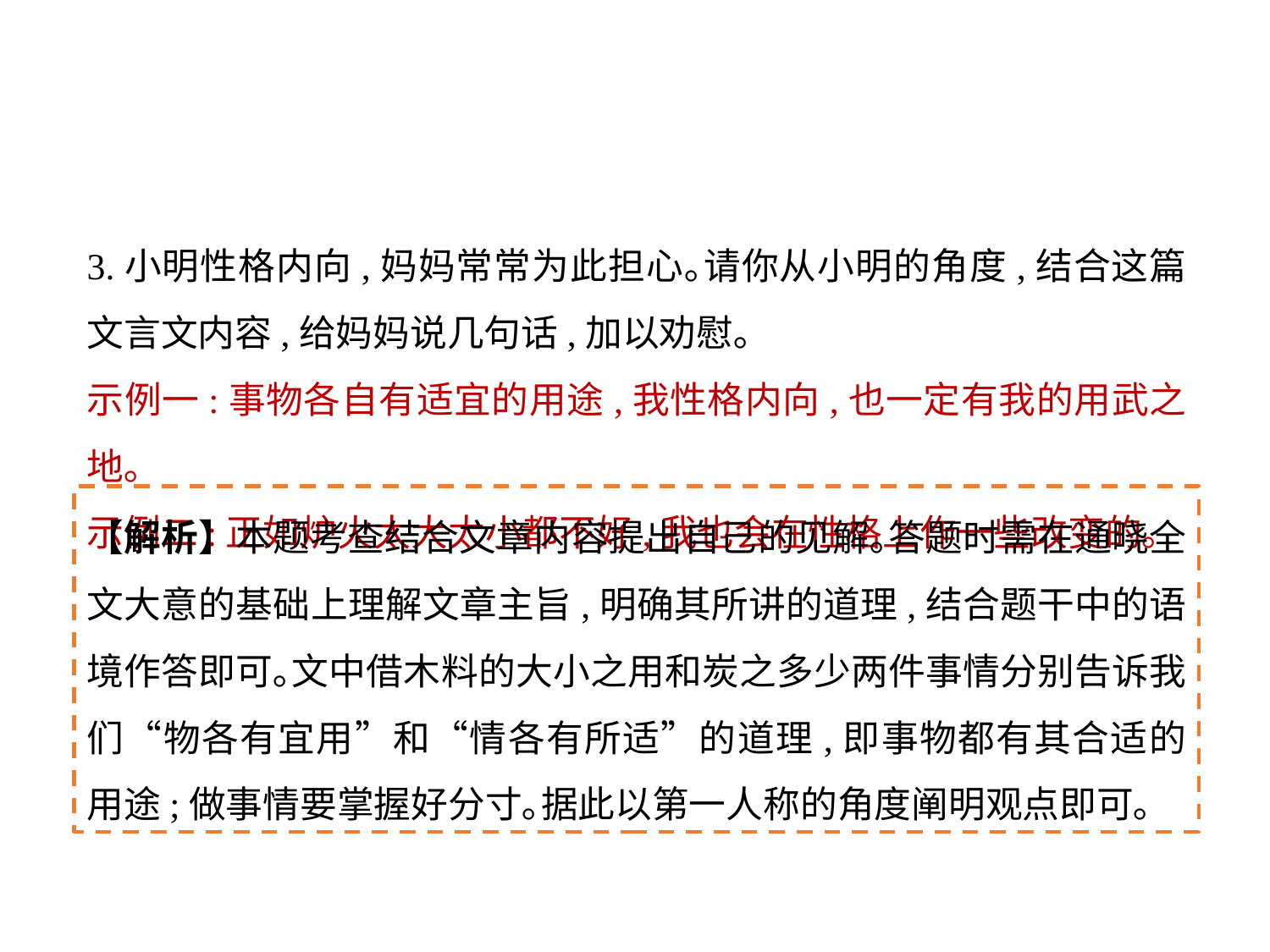

3.小明性格内向,妈妈常常为此担心｡请你从小明的角度,结合这篇文言文内容,给妈妈说几句话,加以劝慰｡
示例一:事物各自有适宜的用途,我性格内向,也一定有我的用武之地｡
示例二:正如炉火太大太小都不好,我也会在性格上作一些改变的｡
【解析】本题考查结合文章内容提出自己的见解｡答题时需在通晓全文大意的基础上理解文章主旨,明确其所讲的道理,结合题干中的语境作答即可｡文中借木料的大小之用和炭之多少两件事情分别告诉我们“物各有宜用”和“情各有所适”的道理,即事物都有其合适的用途;做事情要掌握好分寸｡据此以第一人称的角度阐明观点即可｡